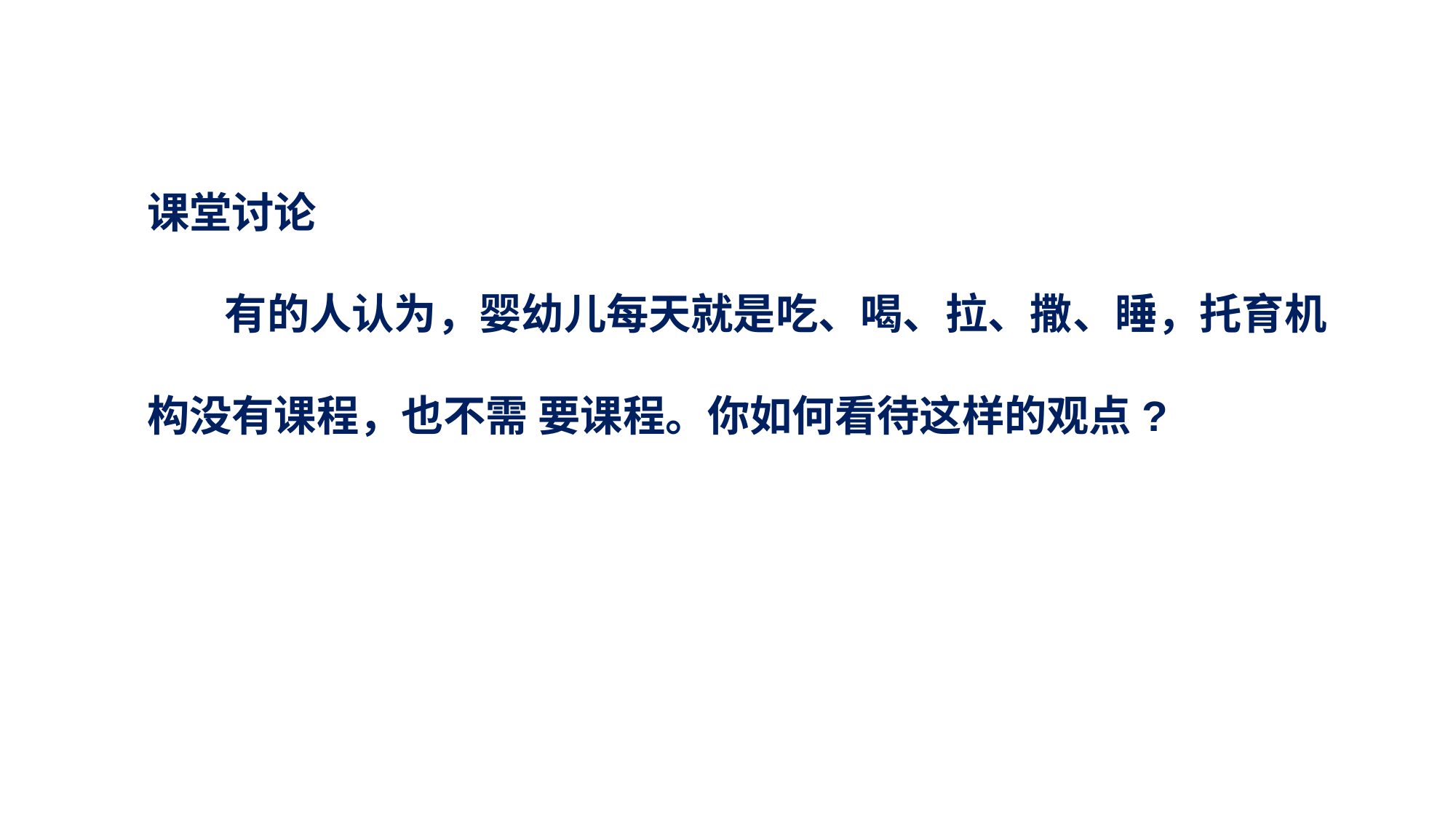

课堂讨论
       有的人认为，婴幼儿每天就是吃、喝、拉、撒、睡，托育机构没有课程，也不需 要课程。你如何看待这样的观点?